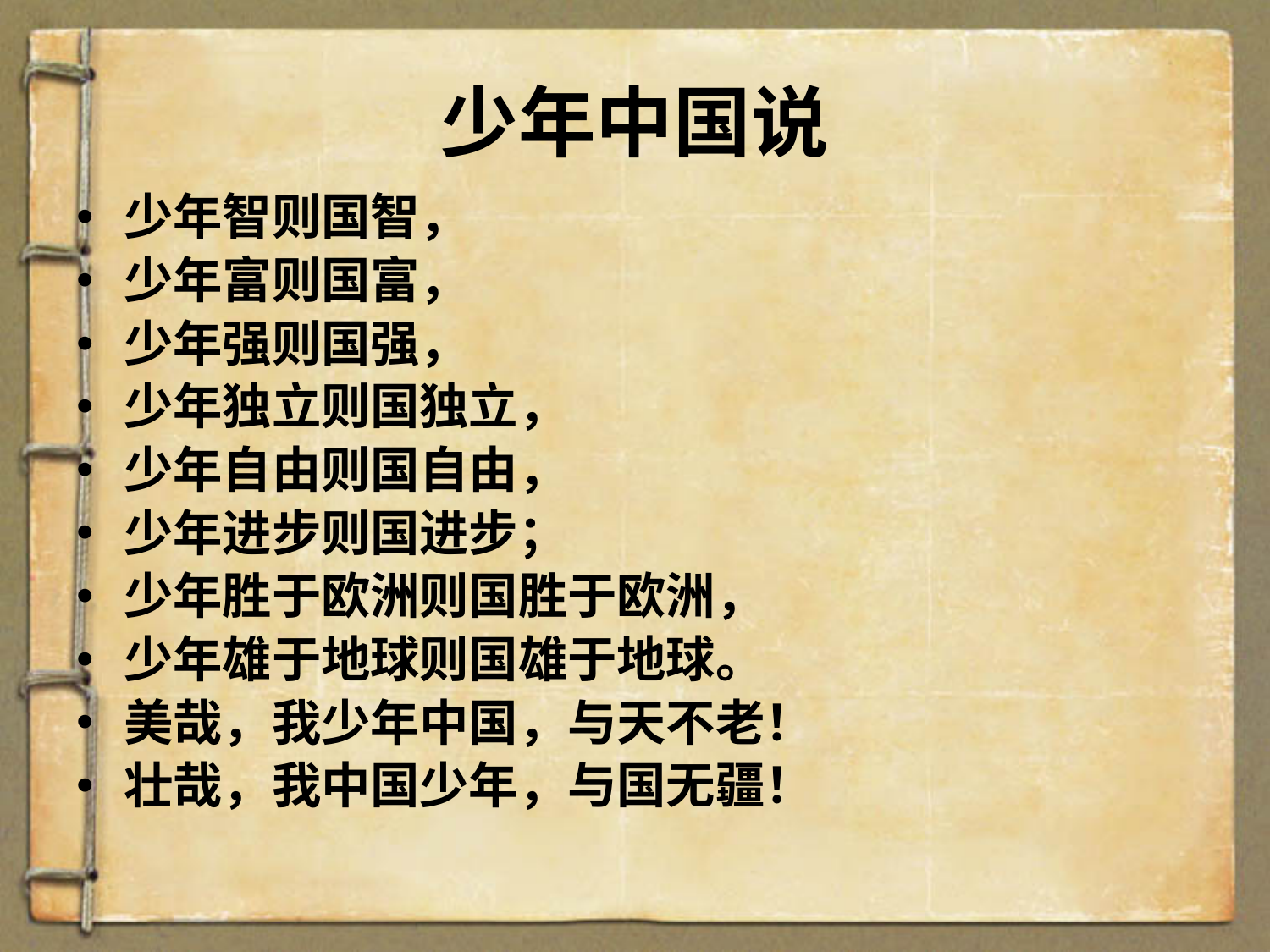

# 少年中国说
少年智则国智，
少年富则国富，
少年强则国强，
少年独立则国独立，
少年自由则国自由，
少年进步则国进步；
少年胜于欧洲则国胜于欧洲，
少年雄于地球则国雄于地球。
美哉，我少年中国，与天不老！
壮哉，我中国少年，与国无疆！